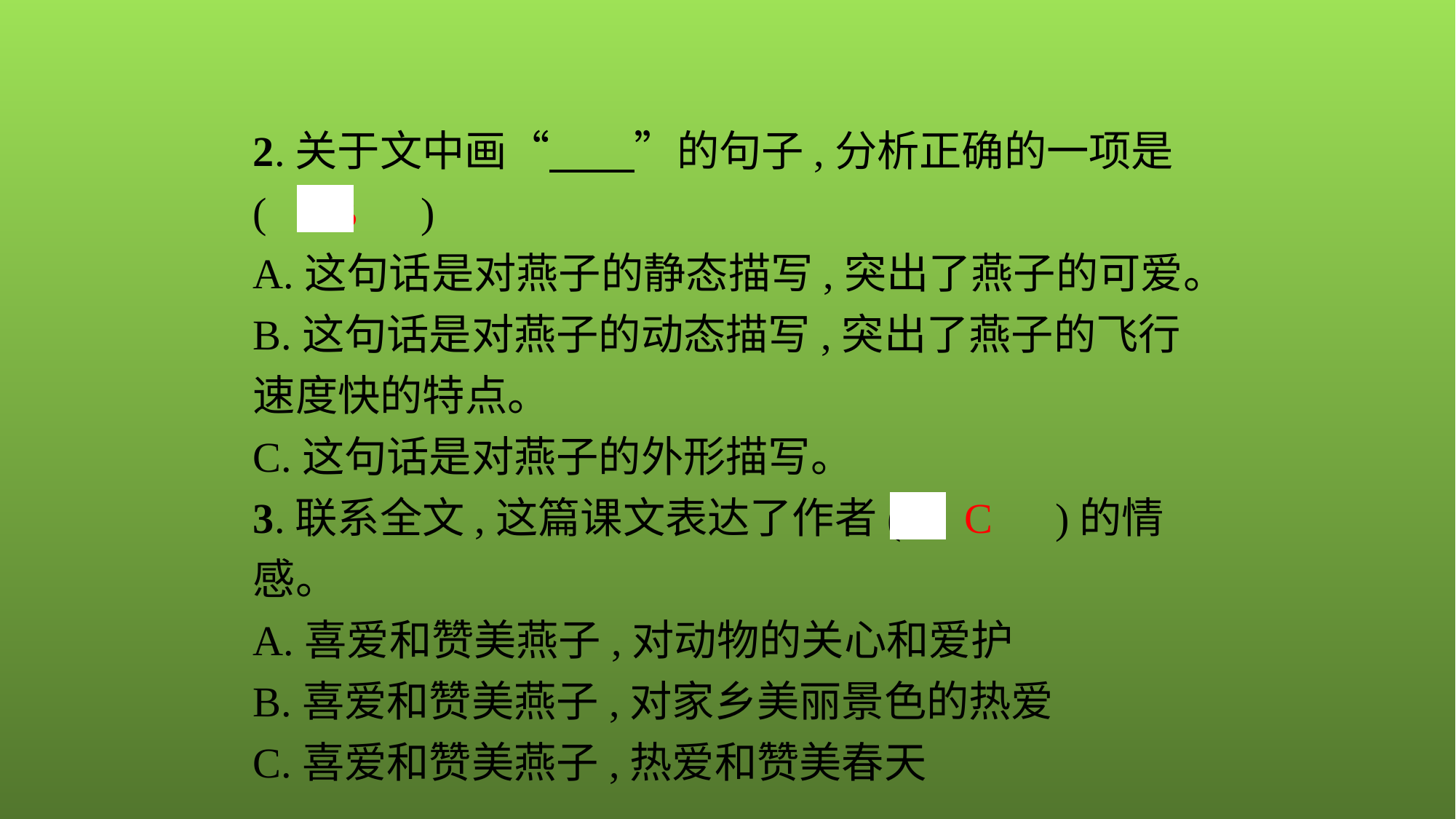

2.关于文中画“　　”的句子,分析正确的一项是(　B　)
A.这句话是对燕子的静态描写,突出了燕子的可爱。
B.这句话是对燕子的动态描写,突出了燕子的飞行速度快的特点。
C.这句话是对燕子的外形描写。
3.联系全文,这篇课文表达了作者(　C　)的情感。
A.喜爱和赞美燕子,对动物的关心和爱护
B.喜爱和赞美燕子,对家乡美丽景色的热爱
C.喜爱和赞美燕子,热爱和赞美春天